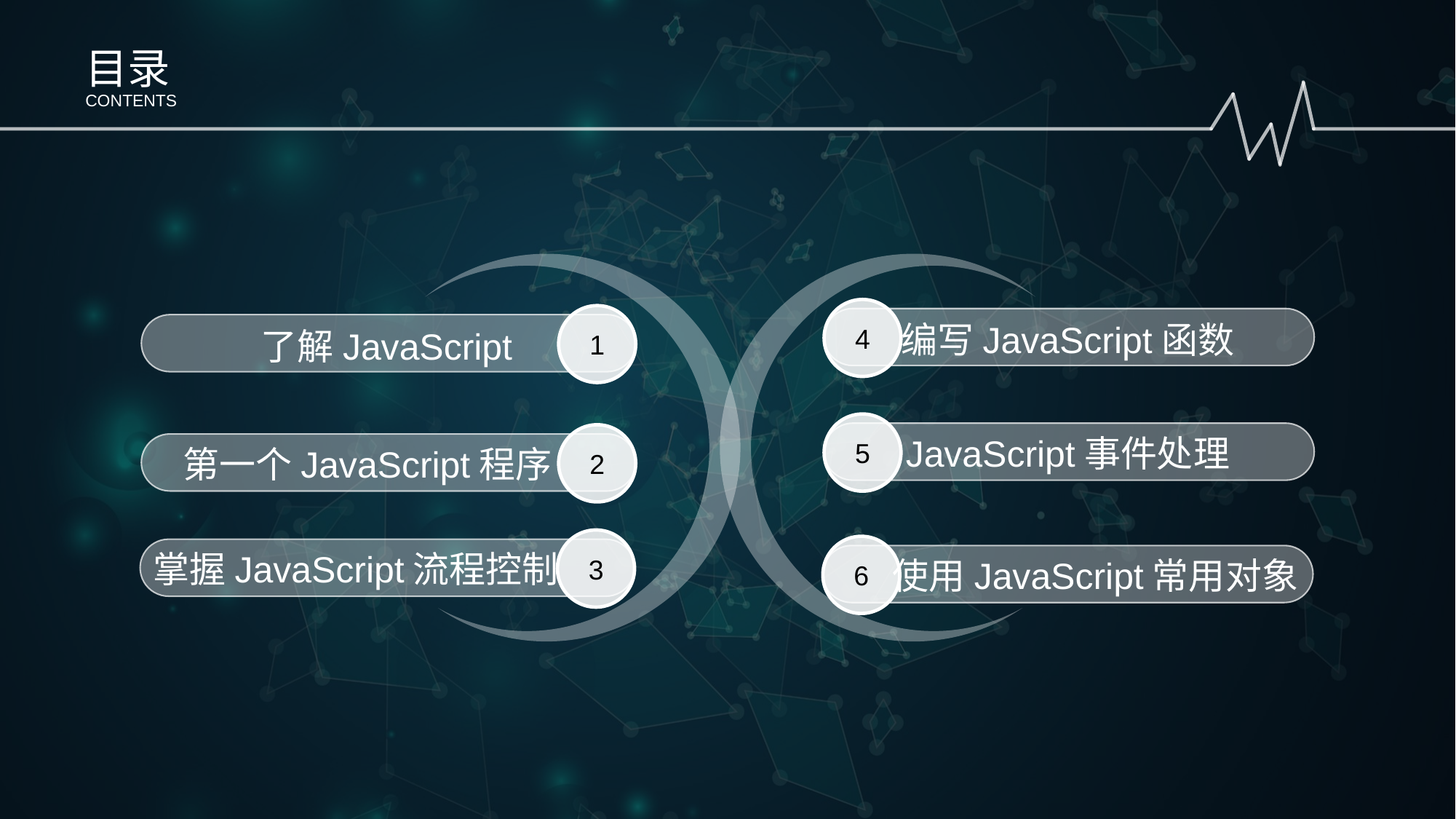

目录
CONTENTS

4

编写JavaScript函数
1

了解JavaScript
5

JavaScript事件处理
2

第一个JavaScript程序
3

掌握JavaScript流程控制
6

      使用JavaScript常用对象